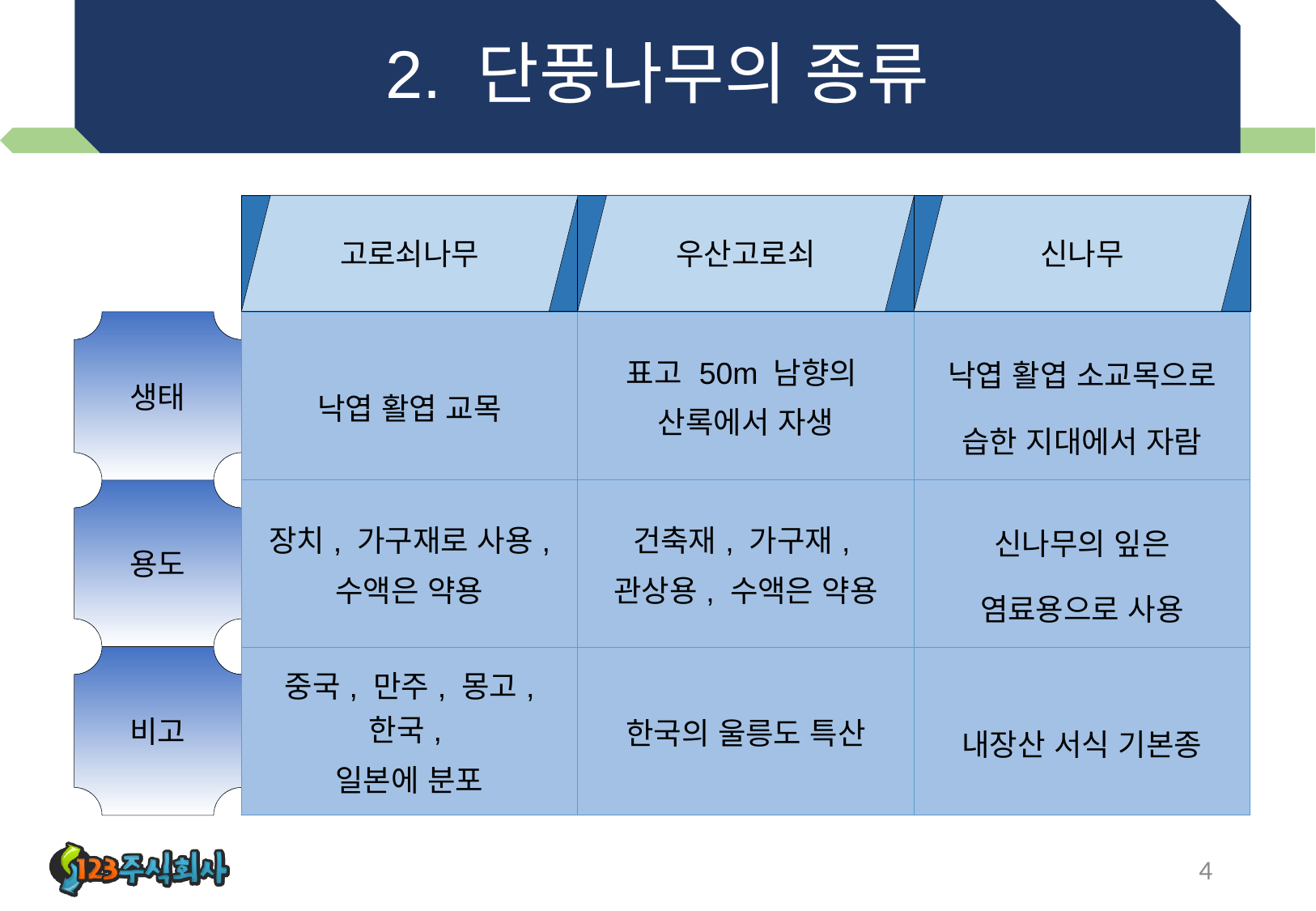

# 2. 단풍나무의 종류

고로쇠나무

우산고로쇠

신나무
생태
| 낙엽 활엽 교목 | 표고 50m 남향의 산록에서 자생 | 낙엽 활엽 소교목으로 습한 지대에서 자람 |
| --- | --- | --- |
| 장치, 가구재로 사용, 수액은 약용 | 건축재, 가구재, 관상용, 수액은 약용 | 신나무의 잎은 염료용으로 사용 |
| 중국, 만주, 몽고, 한국, 일본에 분포 | 한국의 울릉도 특산 | 내장산 서식 기본종 |
용도
비고
4